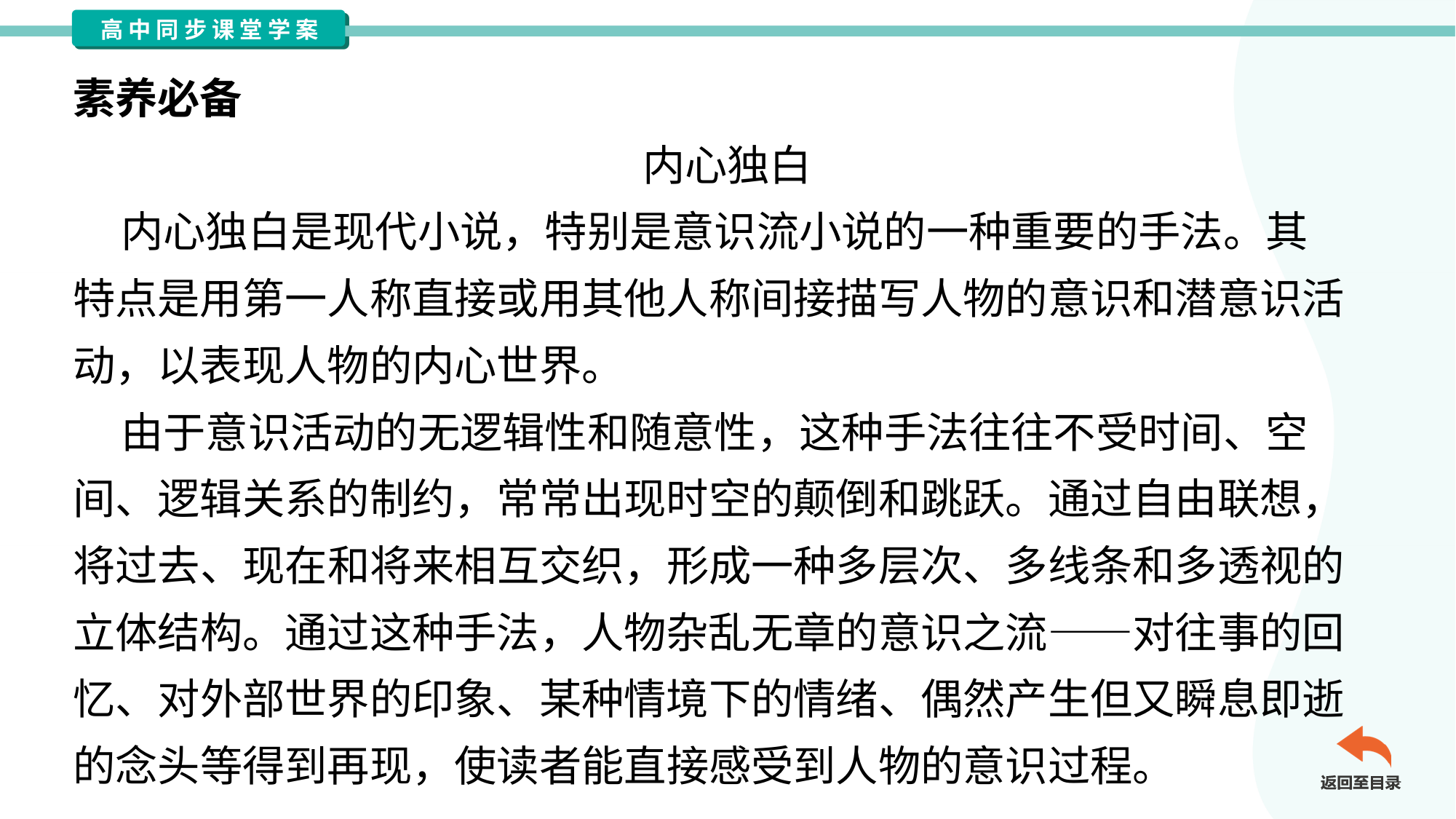

素养必备
内心独白
    内心独白是现代小说，特别是意识流小说的一种重要的手法。其
特点是用第一人称直接或用其他人称间接描写人物的意识和潜意识活
动，以表现人物的内心世界。
    由于意识活动的无逻辑性和随意性，这种手法往往不受时间、空
间、逻辑关系的制约，常常出现时空的颠倒和跳跃。通过自由联想，
将过去、现在和将来相互交织，形成一种多层次、多线条和多透视的
立体结构。通过这种手法，人物杂乱无章的意识之流——对往事的回
忆、对外部世界的印象、某种情境下的情绪、偶然产生但又瞬息即逝
的念头等得到再现，使读者能直接感受到人物的意识过程。